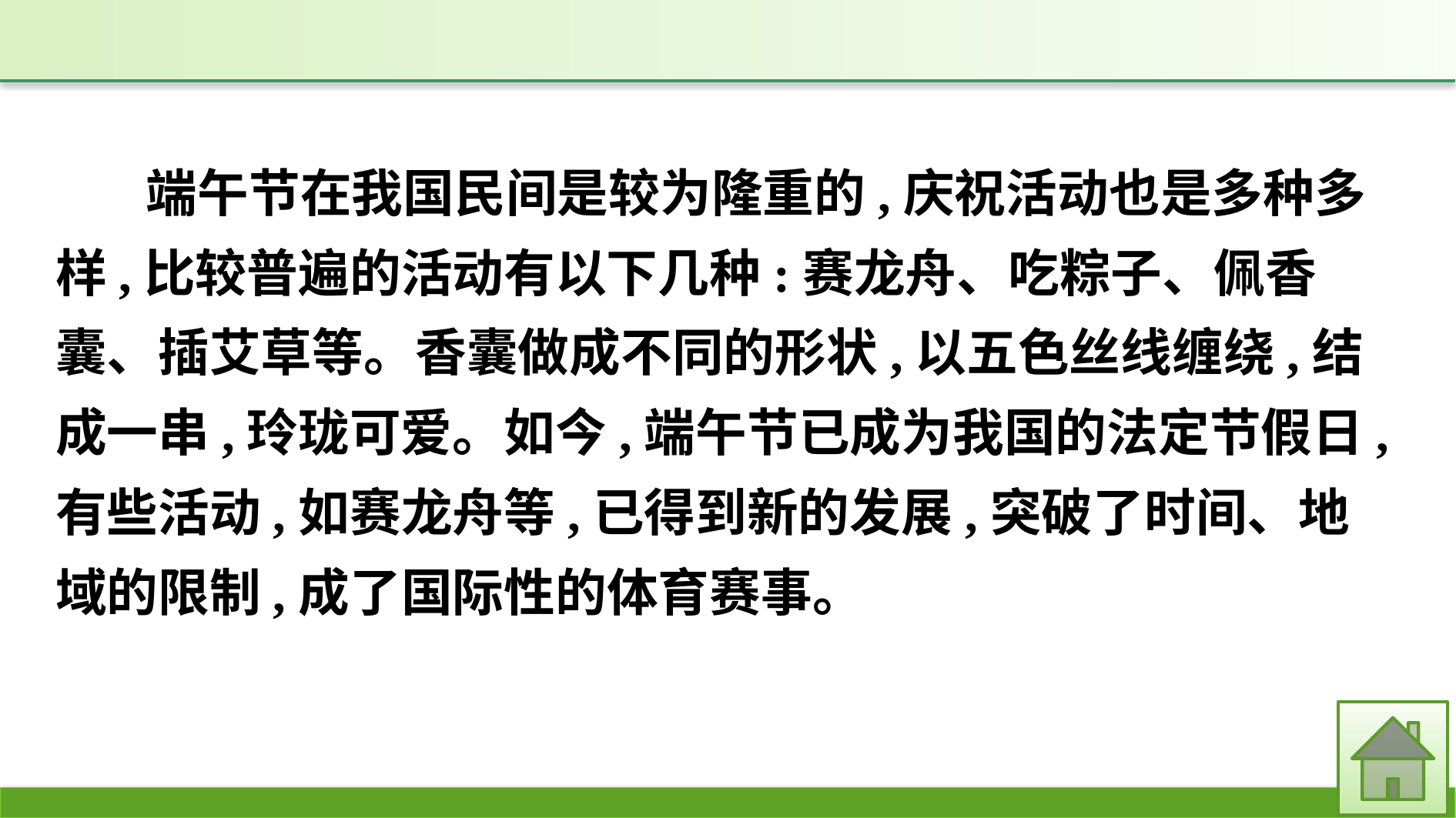

端午节在我国民间是较为隆重的,庆祝活动也是多种多样,比较普遍的活动有以下几种:赛龙舟、吃粽子、佩香囊、插艾草等。香囊做成不同的形状,以五色丝线缠绕,结成一串,玲珑可爱。如今,端午节已成为我国的法定节假日,有些活动,如赛龙舟等,已得到新的发展,突破了时间、地域的限制,成了国际性的体育赛事。